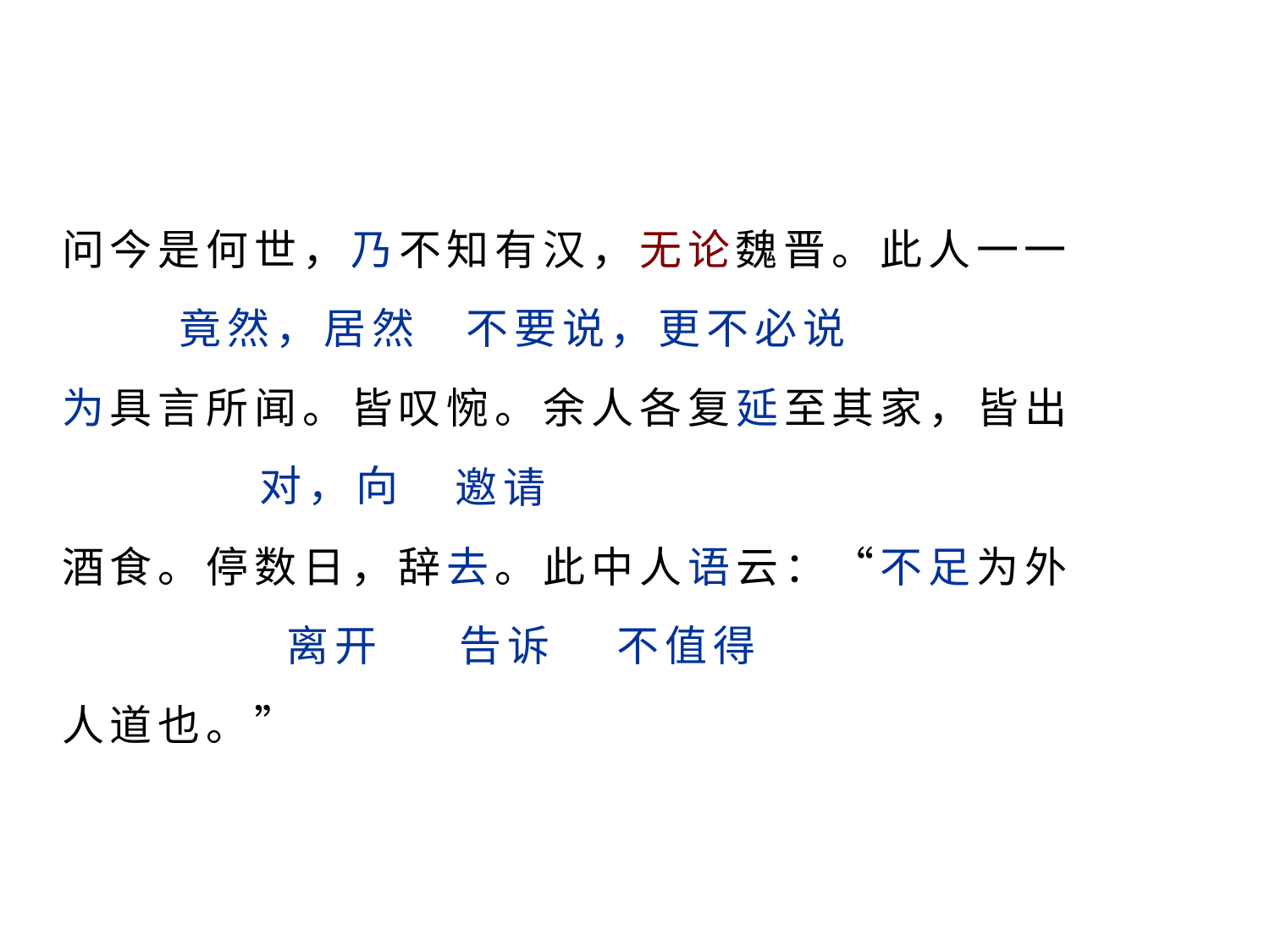

问今是何世，乃不知有汉，无论魏晋。此人一一
       竟然，居然   不要说，更不必说
为具言所闻。皆叹惋。余人各复延至其家，皆出
                         邀请
酒食。停数日，辞去。此中人语云：“不足为外
              离开     告诉    不值得
人道也。”
 对，向